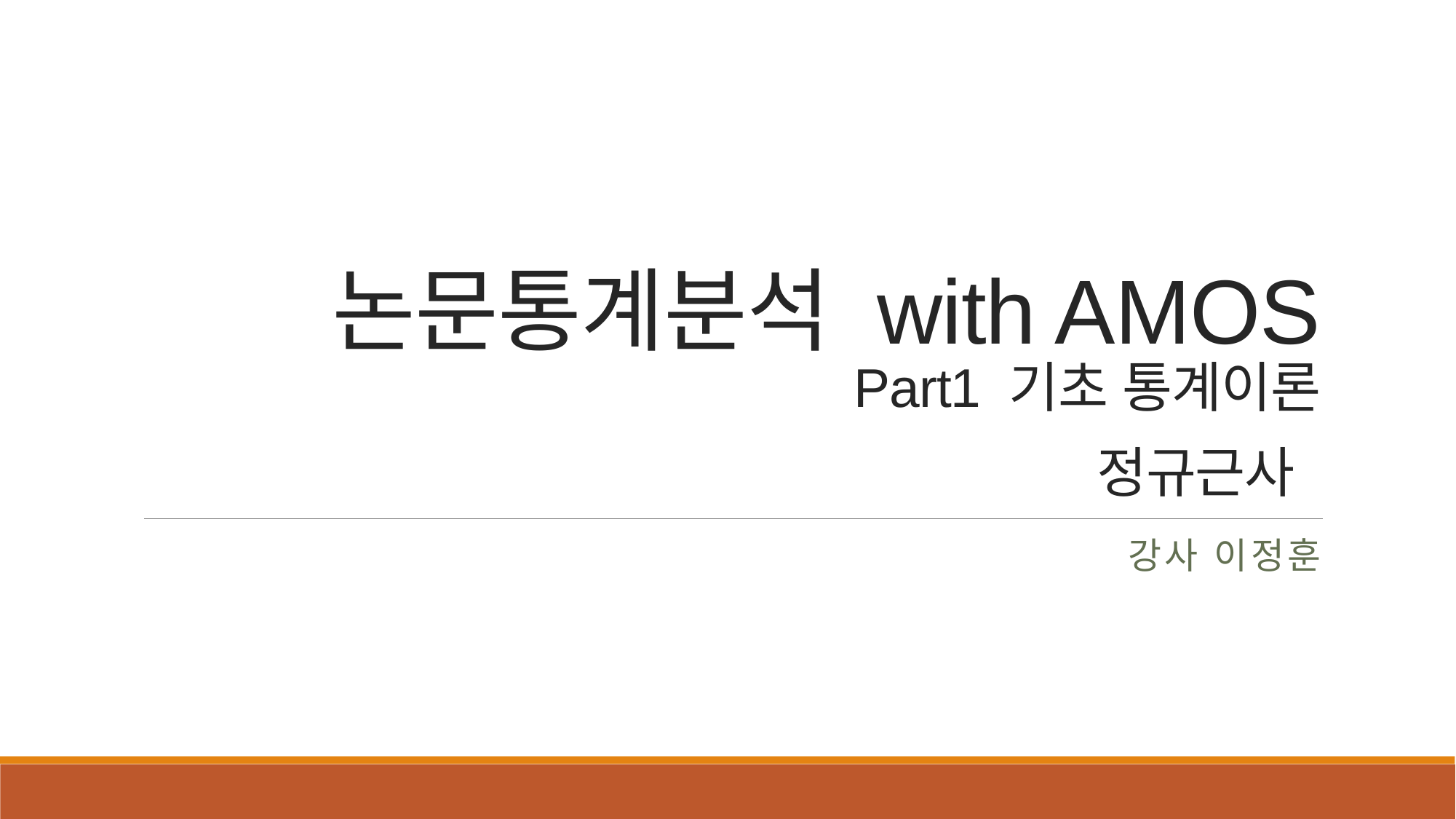

# 논문통계분석 with AMOS Part1 기초 통계이론 정규근사
강사 이정훈